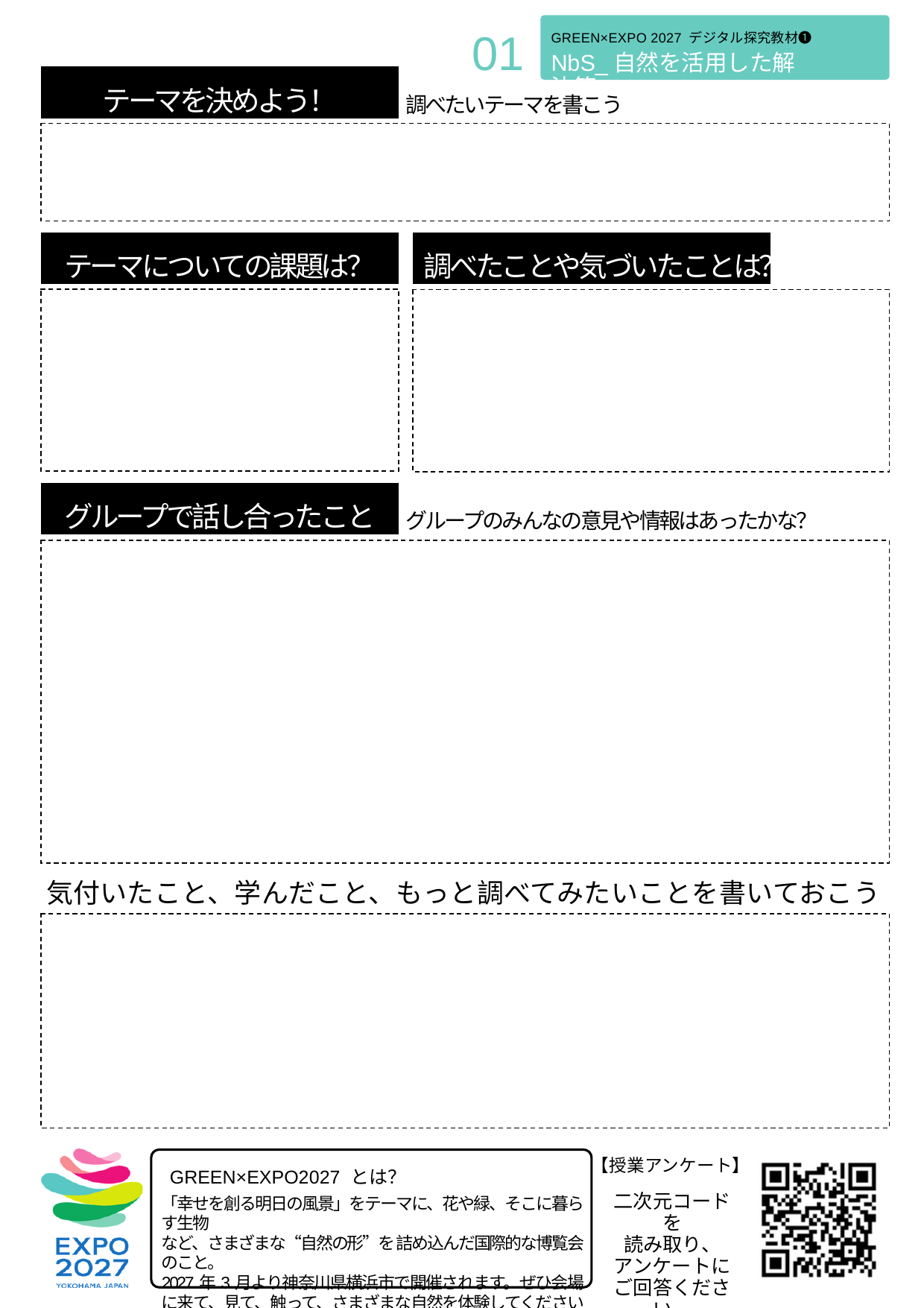

01
GREEN×EXPO 2027 デジタル探究教材❶
NbS_自然を活用した解決策

テーマを決めよう！
調べたいテーマを書こう

調べたことや気づいたことは？

テーマについての課題は？

グループで話し合ったこと
グループのみんなの意見や情報はあったかな？

気付いたこと、学んだこと、もっと調べてみたいことを書いておこう

【授業アンケート】

GREEN×EXPO2027 とは？
二次元コードを
読み取り、
アンケートに
ご回答ください。
「幸せを創る明日の風景」をテーマに、花や緑、そこに暮らす生物
など、さまざまな“自然の形”を 詰め込んだ国際的な博覧会のこと。
2027年3月より神奈川県横浜市で開催されます。ぜひ会場に来て、見て、触って、さまざまな自然を体験してくださいね！